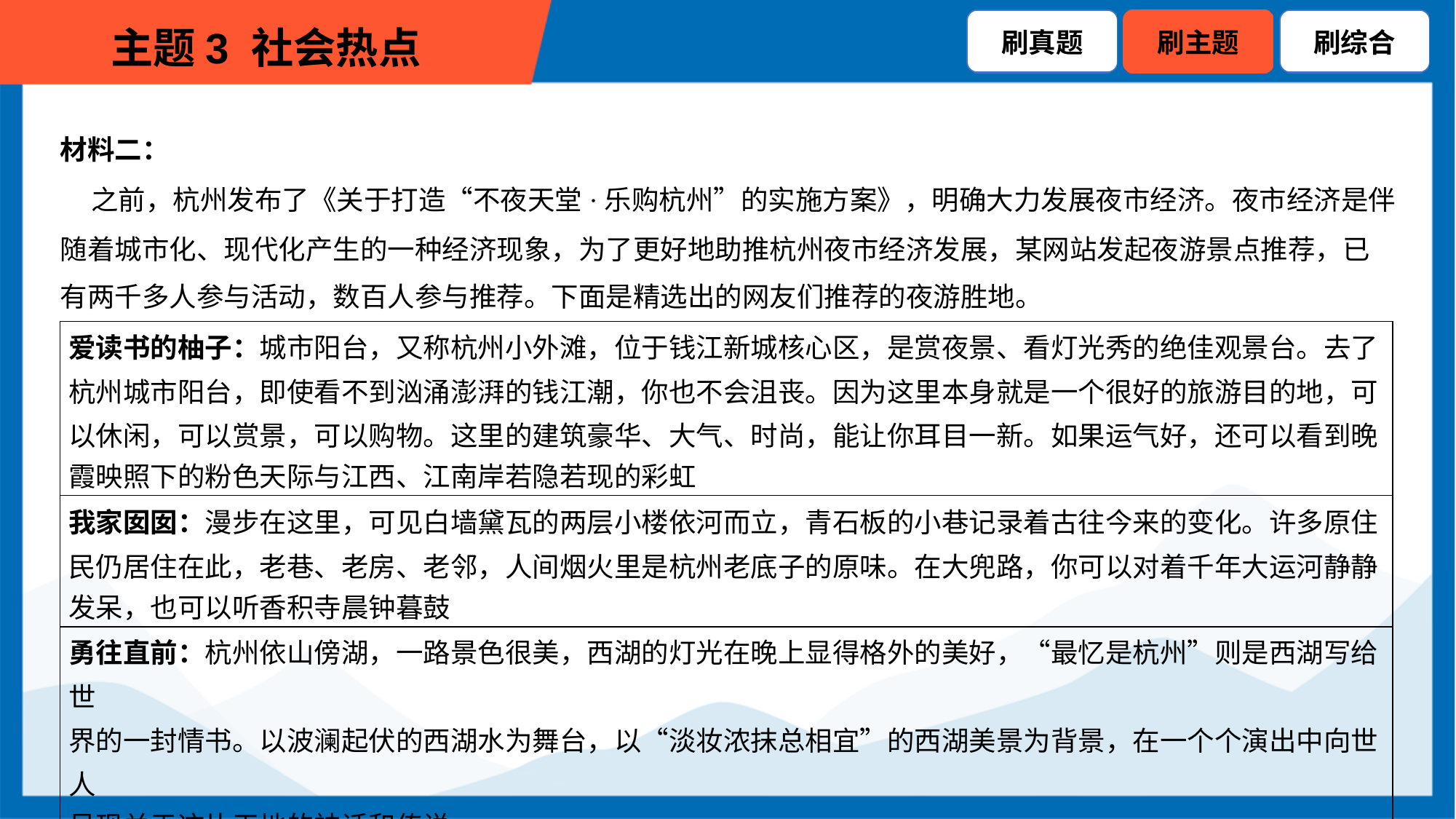

材料二：
    之前，杭州发布了《关于打造“不夜天堂·乐购杭州”的实施方案》，明确大力发展夜市经济。夜市经济是伴
随着城市化、现代化产生的一种经济现象，为了更好地助推杭州夜市经济发展，某网站发起夜游景点推荐，已
有两千多人参与活动，数百人参与推荐。下面是精选出的网友们推荐的夜游胜地。
| 爱读书的柚子：城市阳台，又称杭州小外滩，位于钱江新城核心区，是赏夜景、看灯光秀的绝佳观景台。去了 杭州城市阳台，即使看不到汹涌澎湃的钱江潮，你也不会沮丧。因为这里本身就是一个很好的旅游目的地，可 以休闲，可以赏景，可以购物。这里的建筑豪华、大气、时尚，能让你耳目一新。如果运气好，还可以看到晚 霞映照下的粉色天际与江西、江南岸若隐若现的彩虹 |
| --- |
| 我家囡囡：漫步在这里，可见白墙黛瓦的两层小楼依河而立，青石板的小巷记录着古往今来的变化。许多原住 民仍居住在此，老巷、老房、老邻，人间烟火里是杭州老底子的原味。在大兜路，你可以对着千年大运河静静 发呆，也可以听香积寺晨钟暮鼓 |
| 勇往直前：杭州依山傍湖，一路景色很美，西湖的灯光在晚上显得格外的美好，“最忆是杭州”则是西湖写给世 界的一封情书。以波澜起伏的西湖水为舞台，以“淡妆浓抹总相宜”的西湖美景为背景，在一个个演出中向世人 呈现关于这片天地的神话和传说 |